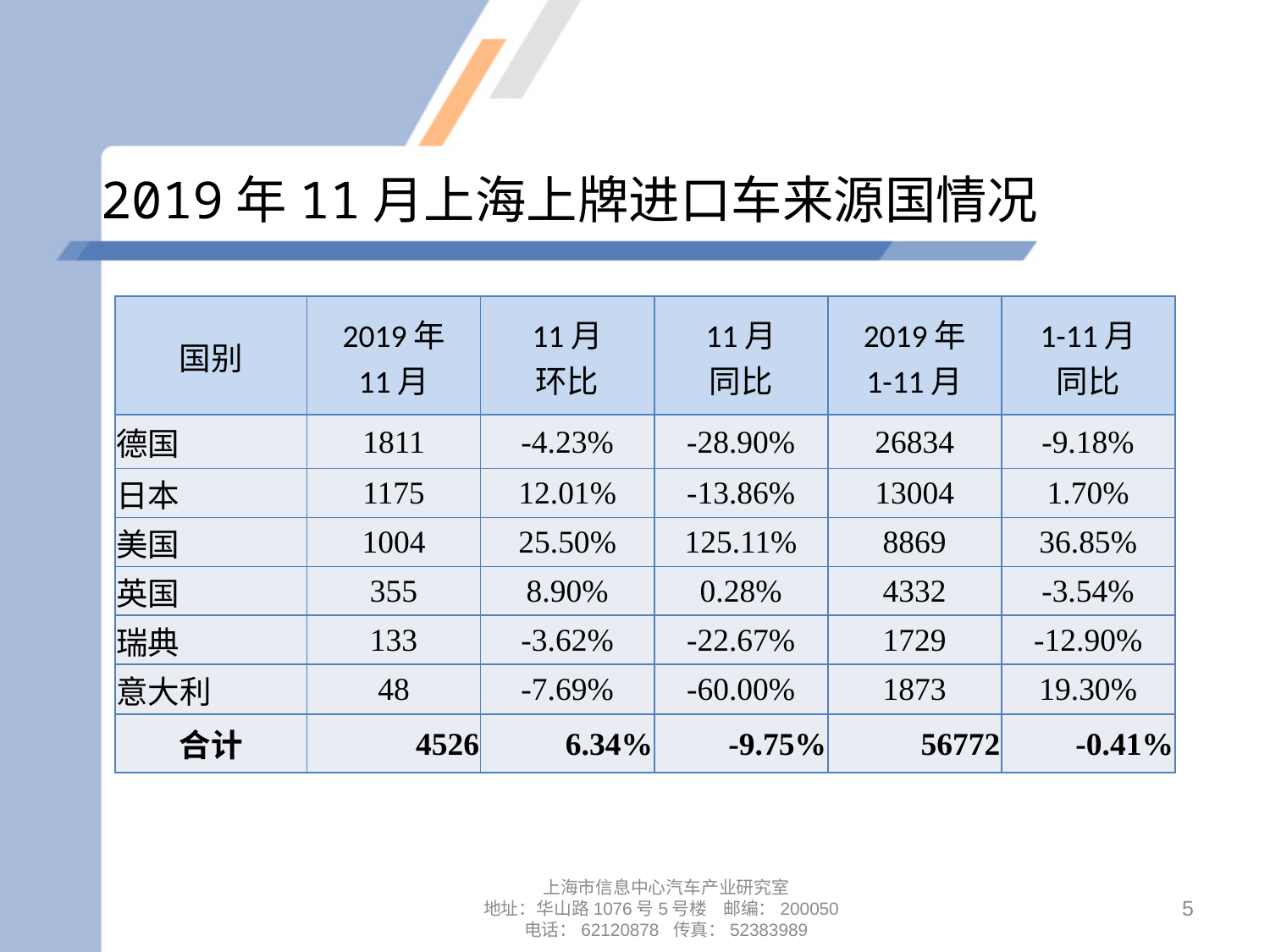

# 2019年11月上海上牌进口车来源国情况
| 国别 | 2019年 11月 | 11月 环比 | 11月 同比 | 2019年 1-11月 | 1-11月 同比 |
| --- | --- | --- | --- | --- | --- |
| 德国 | 1811 | -4.23% | -28.90% | 26834 | -9.18% |
| 日本 | 1175 | 12.01% | -13.86% | 13004 | 1.70% |
| 美国 | 1004 | 25.50% | 125.11% | 8869 | 36.85% |
| 英国 | 355 | 8.90% | 0.28% | 4332 | -3.54% |
| 瑞典 | 133 | -3.62% | -22.67% | 1729 | -12.90% |
| 意大利 | 48 | -7.69% | -60.00% | 1873 | 19.30% |
| 合计 | 4526 | 6.34% | -9.75% | 56772 | -0.41% |
上海市信息中心汽车产业研究室
地址：华山路1076号5号楼    邮编：200050
电话：62120878  传真：52383989

5